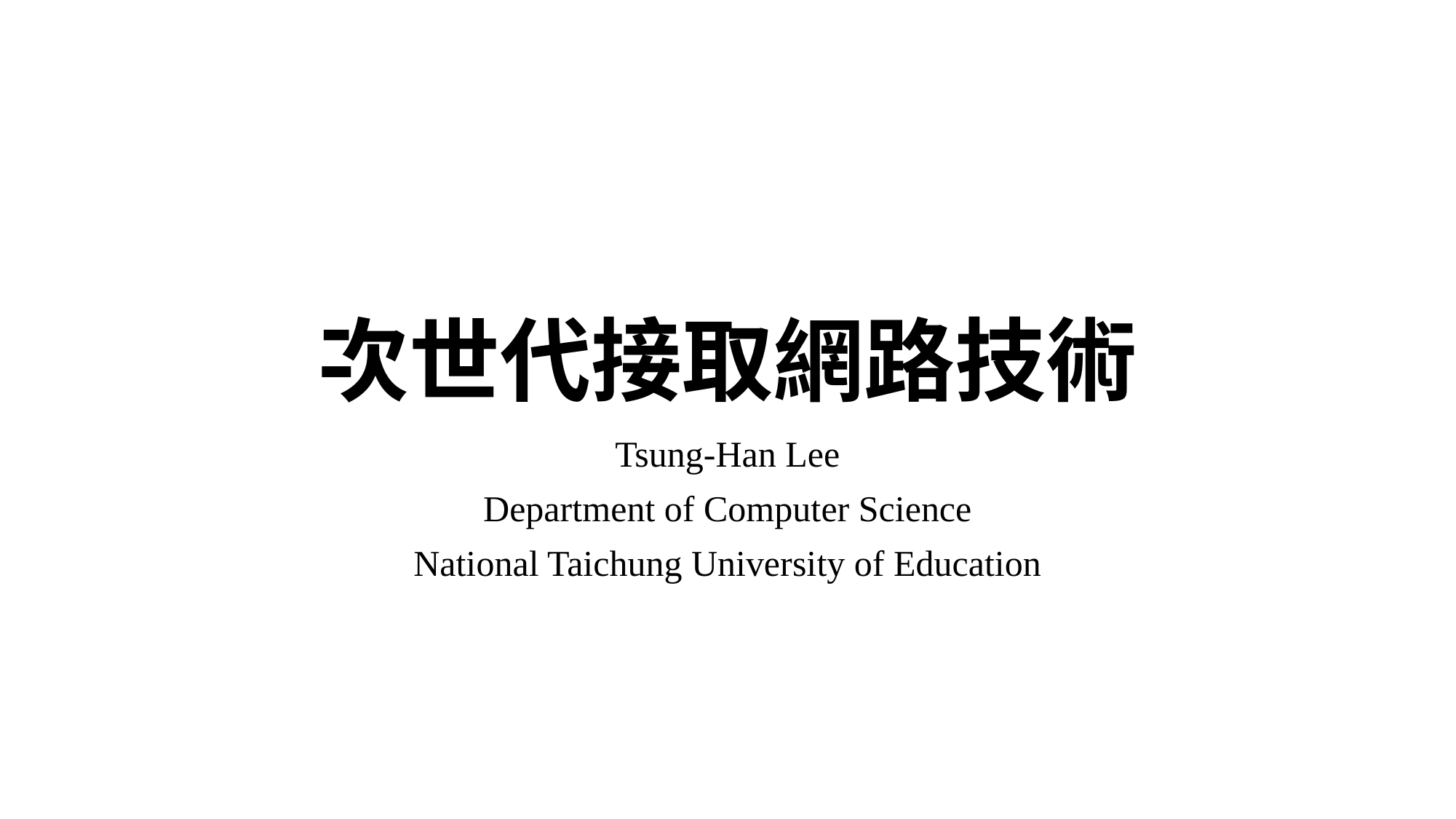

# 次世代接取網路技術
Tsung-Han Lee
Department of Computer Science
National Taichung University of Education